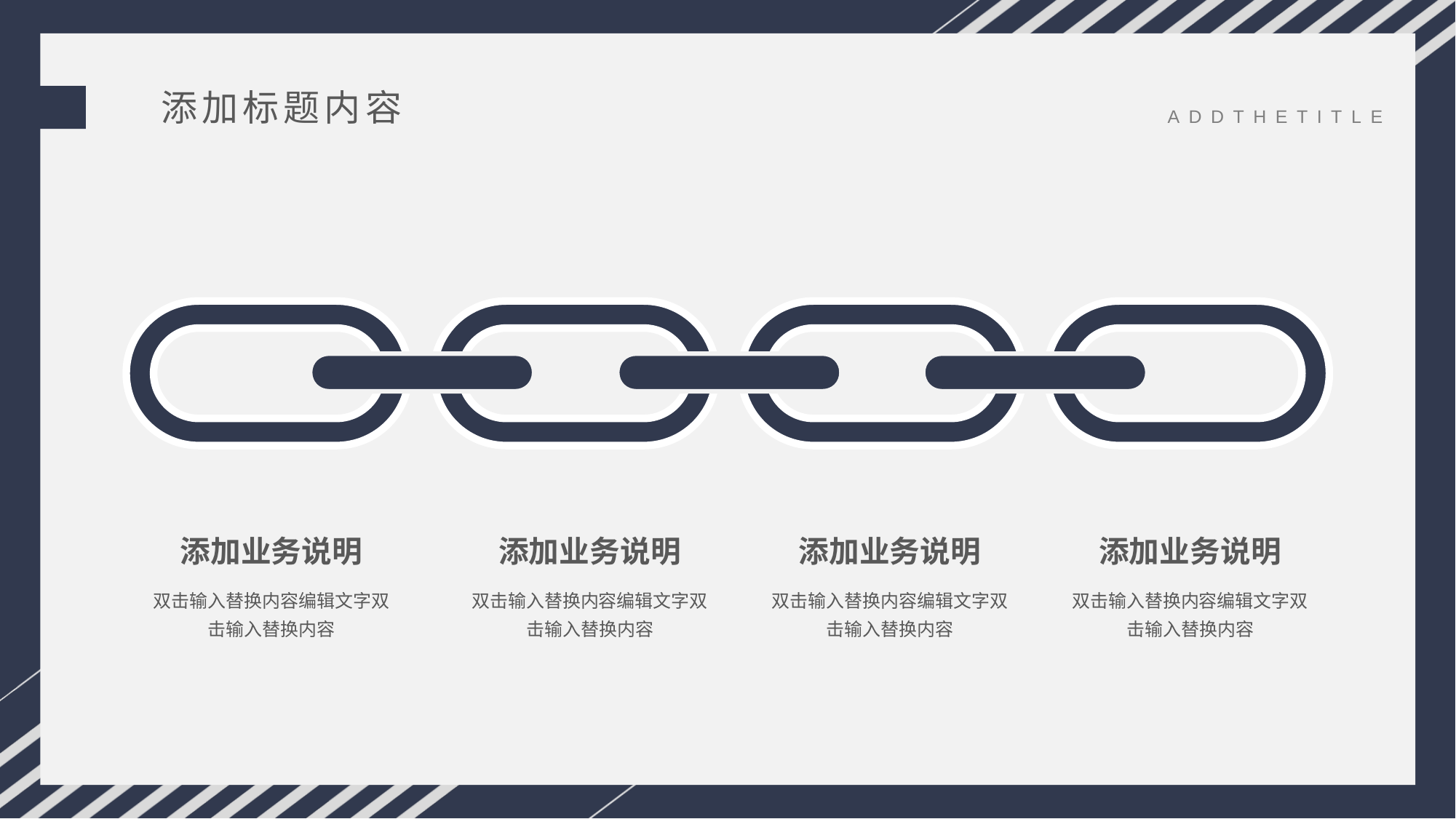

添加标题内容
ADDTHETITLE

6

添加业务说明
添加业务说明
添加业务说明
添加业务说明
双击输入替换内容编辑文字双击输入替换内容
双击输入替换内容编辑文字双击输入替换内容
双击输入替换内容编辑文字双击输入替换内容
双击输入替换内容编辑文字双击输入替换内容